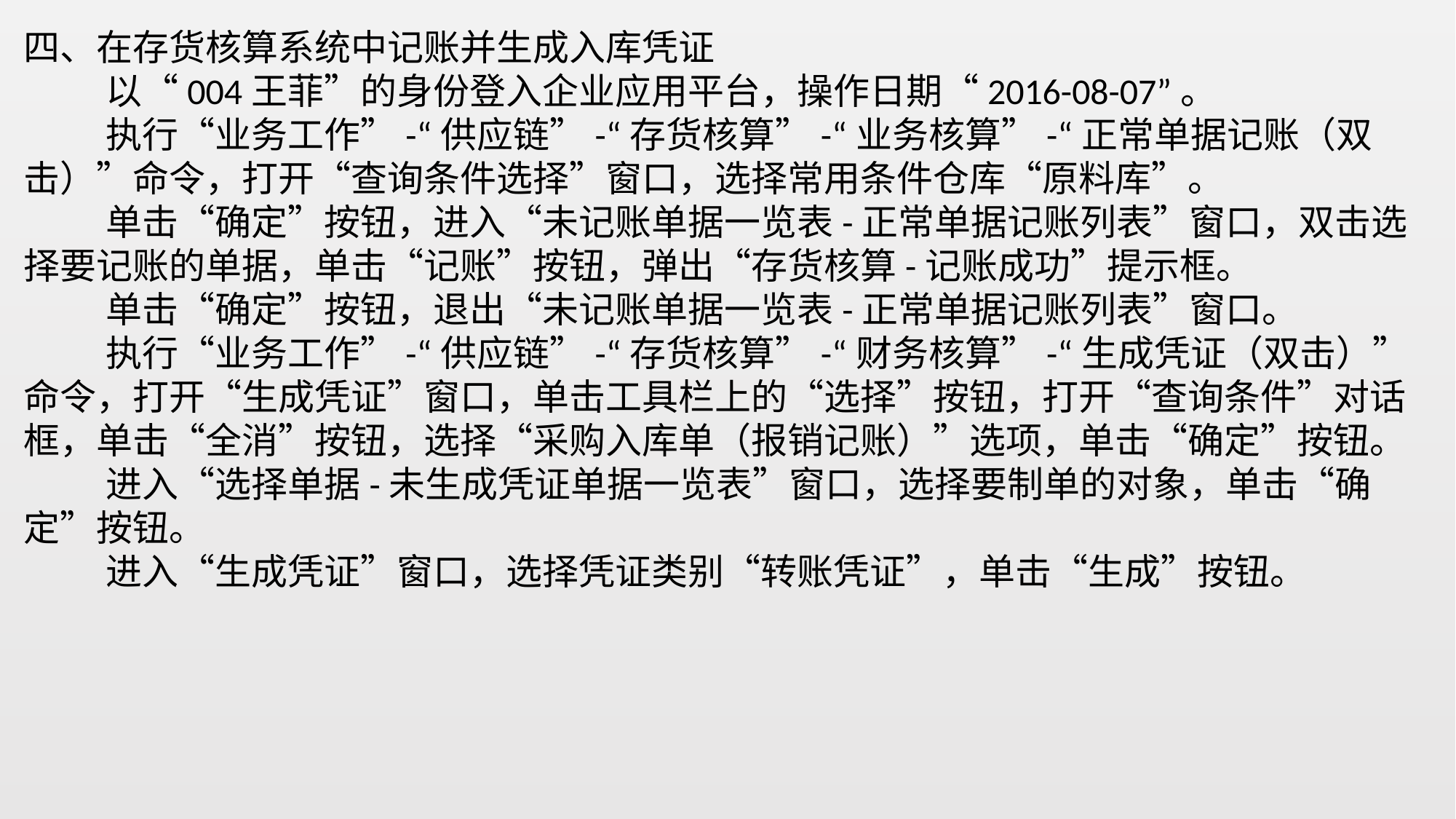

四、在存货核算系统中记账并生成入库凭证
         以“004王菲”的身份登入企业应用平台，操作日期“2016-08-07”。
         执行“业务工作”-“供应链”-“存货核算”-“业务核算”-“正常单据记账（双击）”命令，打开“查询条件选择”窗口，选择常用条件仓库“原料库”。
         单击“确定”按钮，进入“未记账单据一览表-正常单据记账列表”窗口，双击选择要记账的单据，单击“记账”按钮，弹出“存货核算-记账成功”提示框。
         单击“确定”按钮，退出“未记账单据一览表-正常单据记账列表”窗口。
         执行“业务工作”-“供应链”-“存货核算”-“财务核算”-“生成凭证（双击）”命令，打开“生成凭证”窗口，单击工具栏上的“选择”按钮，打开“查询条件”对话框，单击“全消”按钮，选择“采购入库单（报销记账）”选项，单击“确定”按钮。
         进入“选择单据-未生成凭证单据一览表”窗口，选择要制单的对象，单击“确定”按钮。
         进入“生成凭证”窗口，选择凭证类别“转账凭证”，单击“生成”按钮。